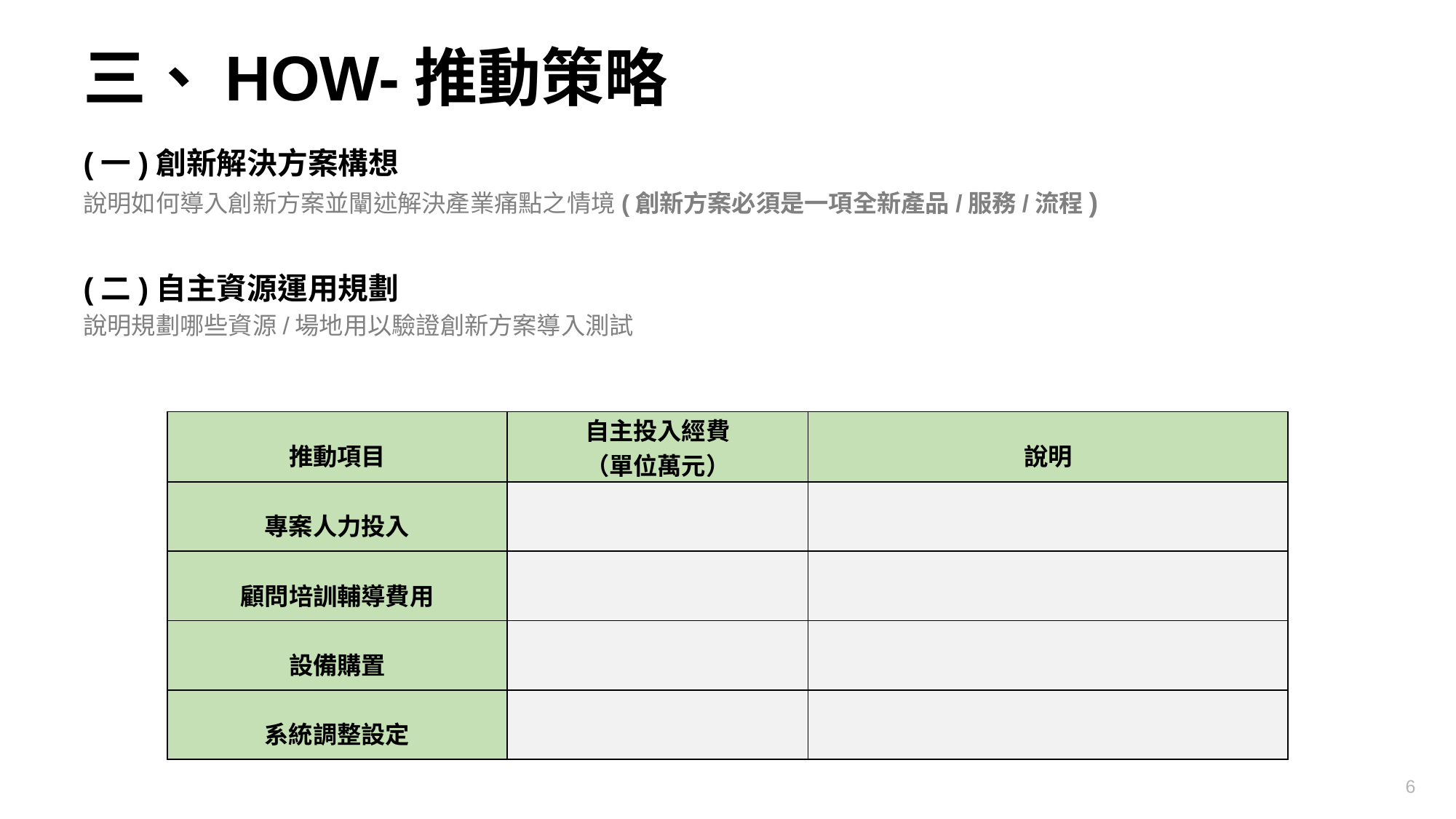

# 三、HOW-推動策略
(一)創新解決方案構想
說明如何導入創新方案並闡述解決產業痛點之情境(創新方案必須是一項全新產品/服務/流程)

(二)自主資源運用規劃
說明規劃哪些資源/場地用以驗證創新方案導入測試
| 推動項目 | 自主投入經費 （單位萬元） | 說明 |
| --- | --- | --- |
| 專案人力投入 |  |  |
| 顧問培訓輔導費用 |  |  |
| 設備購置 |  |  |
| 系統調整設定 |  |  |
6